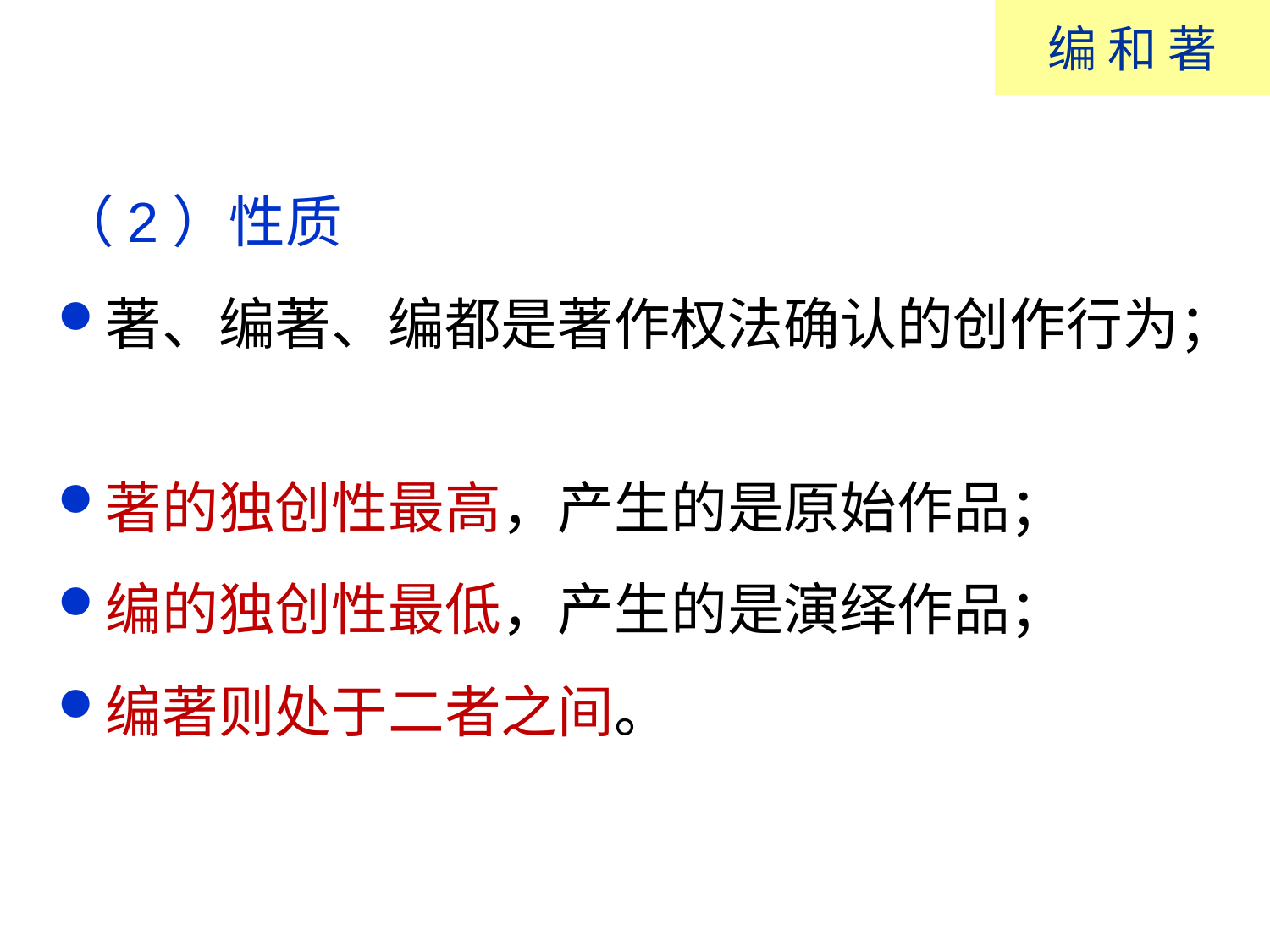

编 和 著
（2）性质
著、编著、编都是著作权法确认的创作行为；
著的独创性最高，产生的是原始作品；
编的独创性最低，产生的是演绎作品；
编著则处于二者之间。